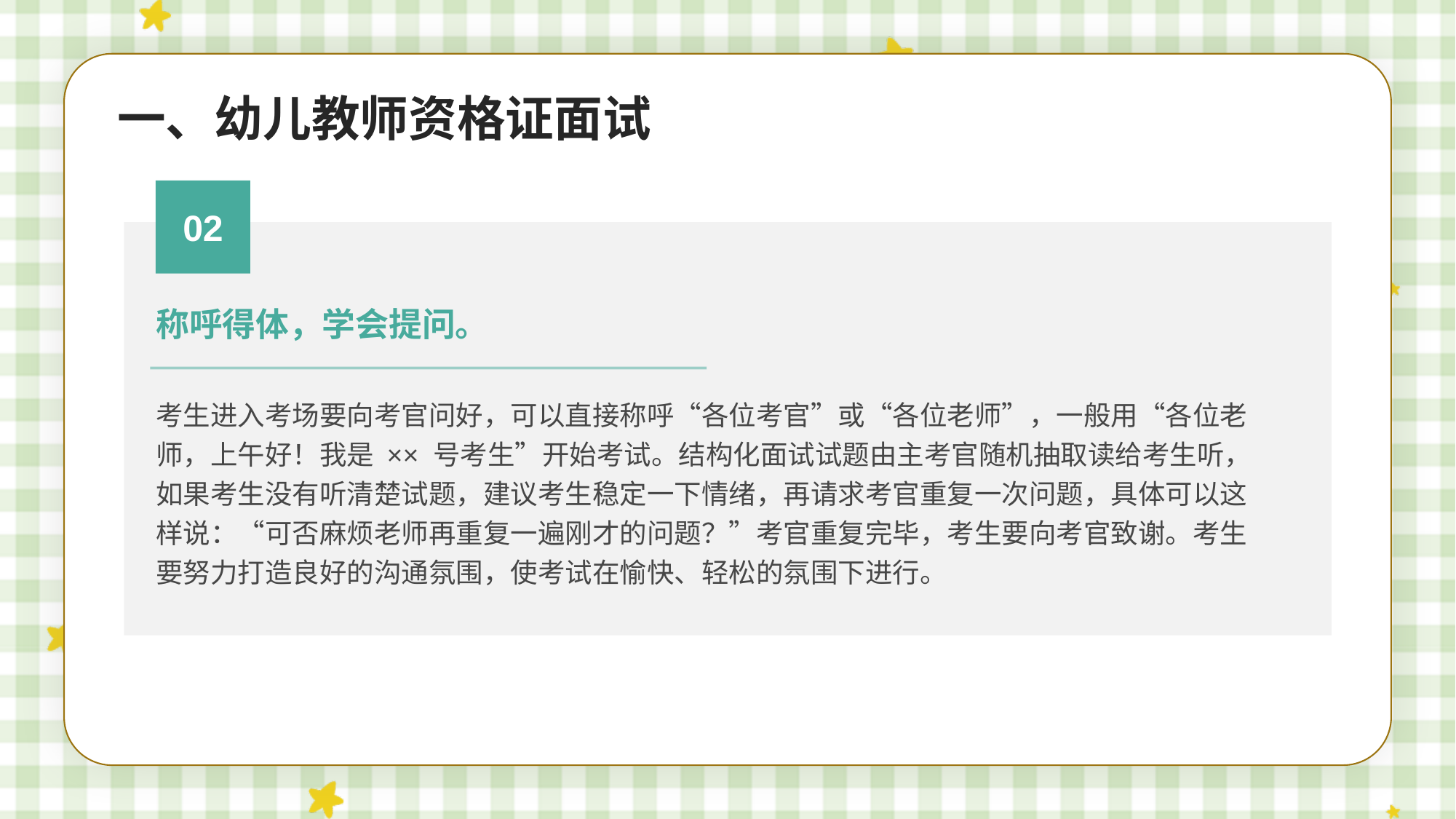

一、幼儿教师资格证面试
02

称呼得体，学会提问。
考生进入考场要向考官问好，可以直接称呼“各位考官”或“各位老师”，一般用“各位老师，上午好！我是 ×× 号考生”开始考试。结构化面试试题由主考官随机抽取读给考生听，如果考生没有听清楚试题，建议考生稳定一下情绪，再请求考官重复一次问题，具体可以这样说：“可否麻烦老师再重复一遍刚才的问题？”考官重复完毕，考生要向考官致谢。考生要努力打造良好的沟通氛围，使考试在愉快、轻松的氛围下进行。